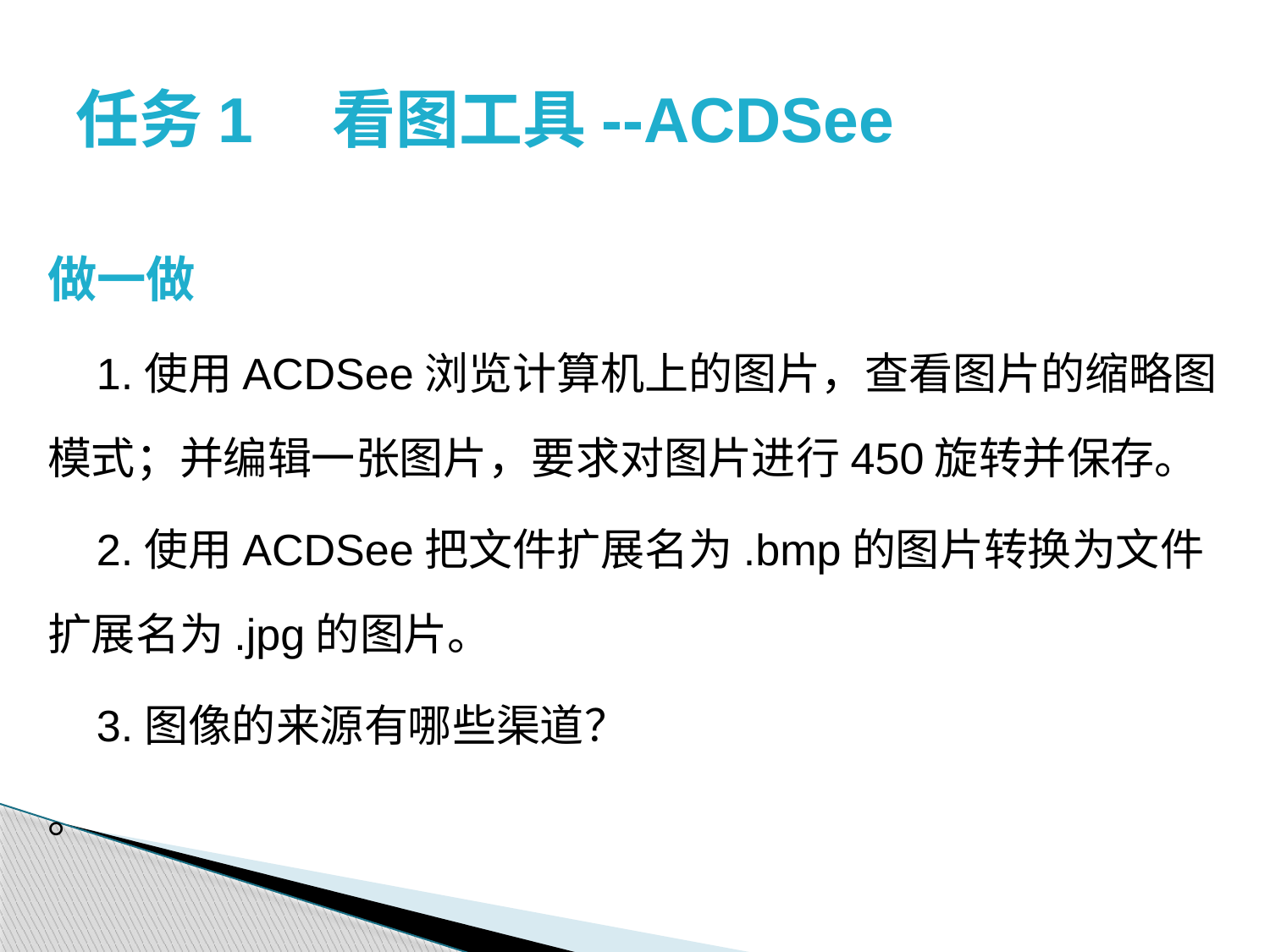

# 任务1　看图工具--ACDSee
做一做
    1.使用ACDSee浏览计算机上的图片，查看图片的缩略图模式；并编辑一张图片，要求对图片进行450旋转并保存。
    2.使用ACDSee把文件扩展名为.bmp的图片转换为文件扩展名为.jpg的图片。
    3.图像的来源有哪些渠道？
。